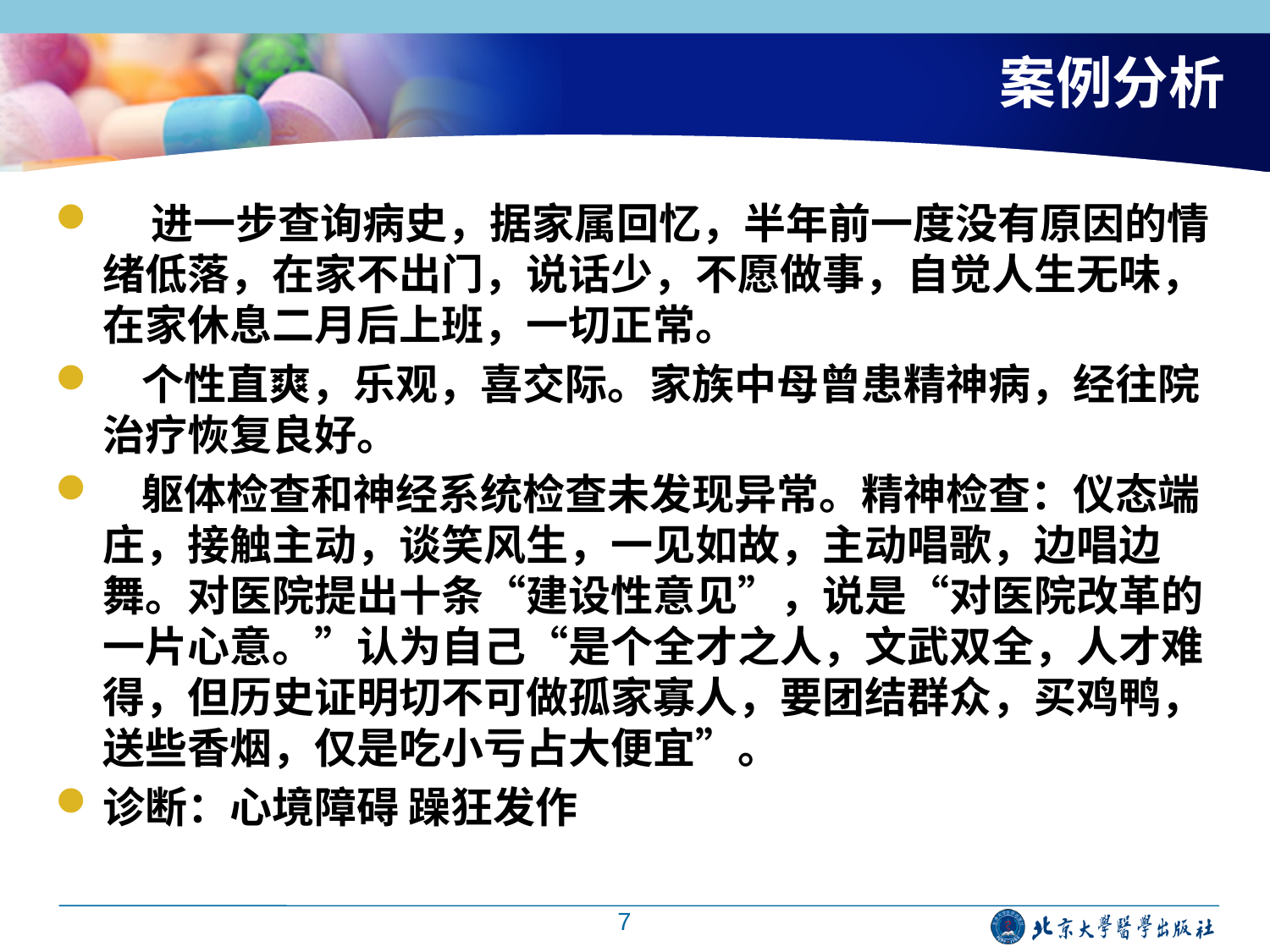

# 案例分析
    进一步查询病史，据家属回忆，半年前一度没有原因的情绪低落，在家不出门，说话少，不愿做事，自觉人生无味，在家休息二月后上班，一切正常。
   个性直爽，乐观，喜交际。家族中母曾患精神病，经往院治疗恢复良好。
   躯体检查和神经系统检查未发现异常。精神检查：仪态端庄，接触主动，谈笑风生，一见如故，主动唱歌，边唱边舞。对医院提出十条“建设性意见”，说是“对医院改革的一片心意。”认为自己“是个全才之人，文武双全，人才难得，但历史证明切不可做孤家寡人，要团结群众，买鸡鸭，送些香烟，仅是吃小亏占大便宜”。
诊断：心境障碍 躁狂发作

7